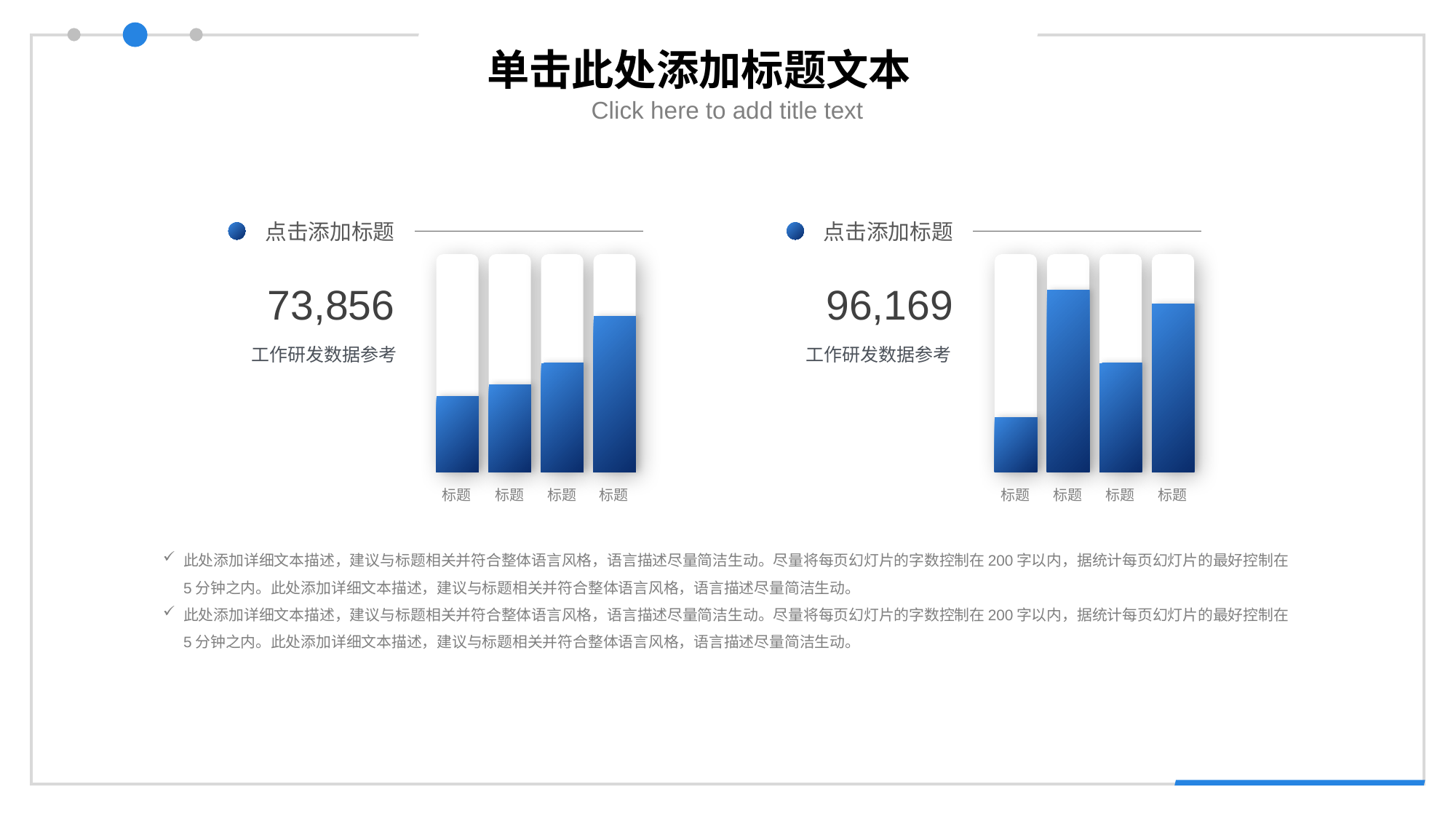

单击此处添加标题文本
Click here to add title text
点击添加标题
点击添加标题

73,856
96,169

工作研发数据参考
工作研发数据参考

标题
标题
标题
标题
标题
标题
标题
标题
此处添加详细文本描述，建议与标题相关并符合整体语言风格，语言描述尽量简洁生动。尽量将每页幻灯片的字数控制在200字以内，据统计每页幻灯片的最好控制在5分钟之内。此处添加详细文本描述，建议与标题相关并符合整体语言风格，语言描述尽量简洁生动。
此处添加详细文本描述，建议与标题相关并符合整体语言风格，语言描述尽量简洁生动。尽量将每页幻灯片的字数控制在200字以内，据统计每页幻灯片的最好控制在5分钟之内。此处添加详细文本描述，建议与标题相关并符合整体语言风格，语言描述尽量简洁生动。